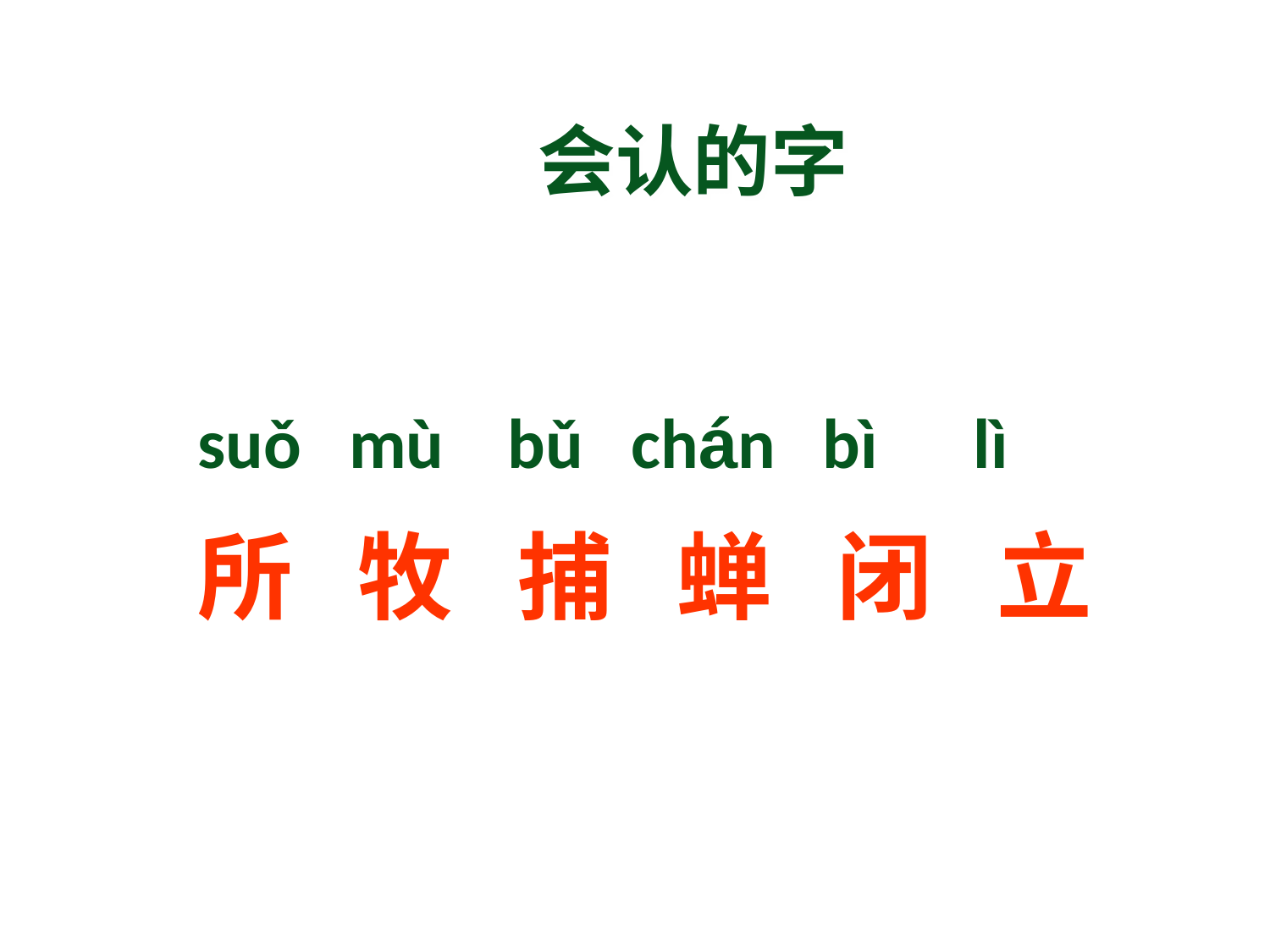

会认的字
suǒ   mù    bǔ   chán   bì      lì
所   牧   捕   蝉   闭   立